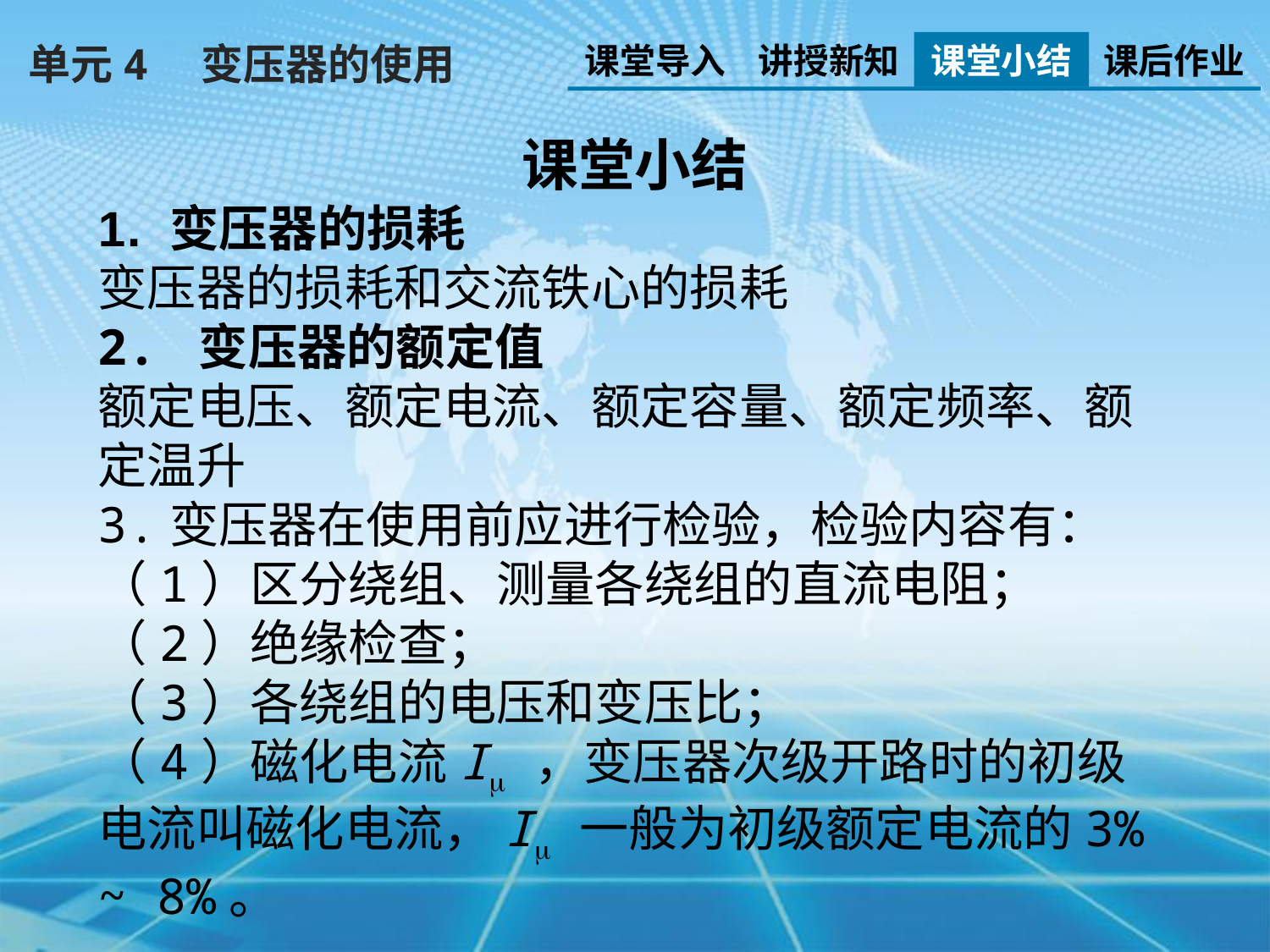

单元4　变压器的使用
课堂导入
讲授新知
课堂小结
课后作业
课堂小结
变压器的损耗
变压器的损耗和交流铁心的损耗
2. 变压器的额定值
额定电压、额定电流、额定容量、额定频率、额定温升
3.变压器在使用前应进行检验，检验内容有：
（1）区分绕组、测量各绕组的直流电阻；
（2）绝缘检查；
（3）各绕组的电压和变压比；
（4）磁化电流Iμ ，变压器次级开路时的初级电流叫磁化电流，Iμ 一般为初级额定电流的3% ~ 8%。